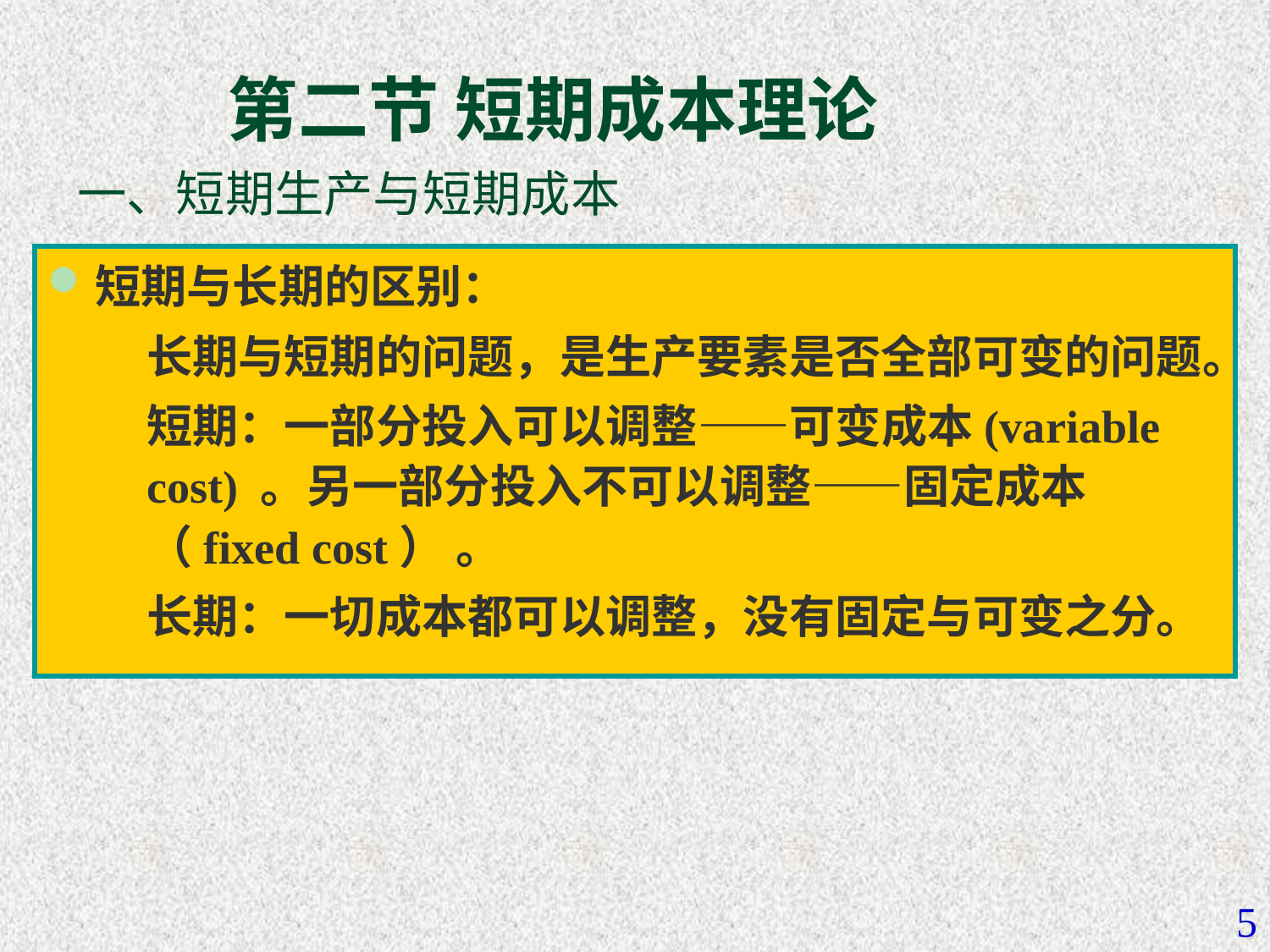

# 第二节 短期成本理论
一、短期生产与短期成本
短期与长期的区别：
长期与短期的问题，是生产要素是否全部可变的问题。
短期：一部分投入可以调整——可变成本(variable cost) 。另一部分投入不可以调整——固定成本（fixed cost） 。
长期：一切成本都可以调整，没有固定与可变之分。
5